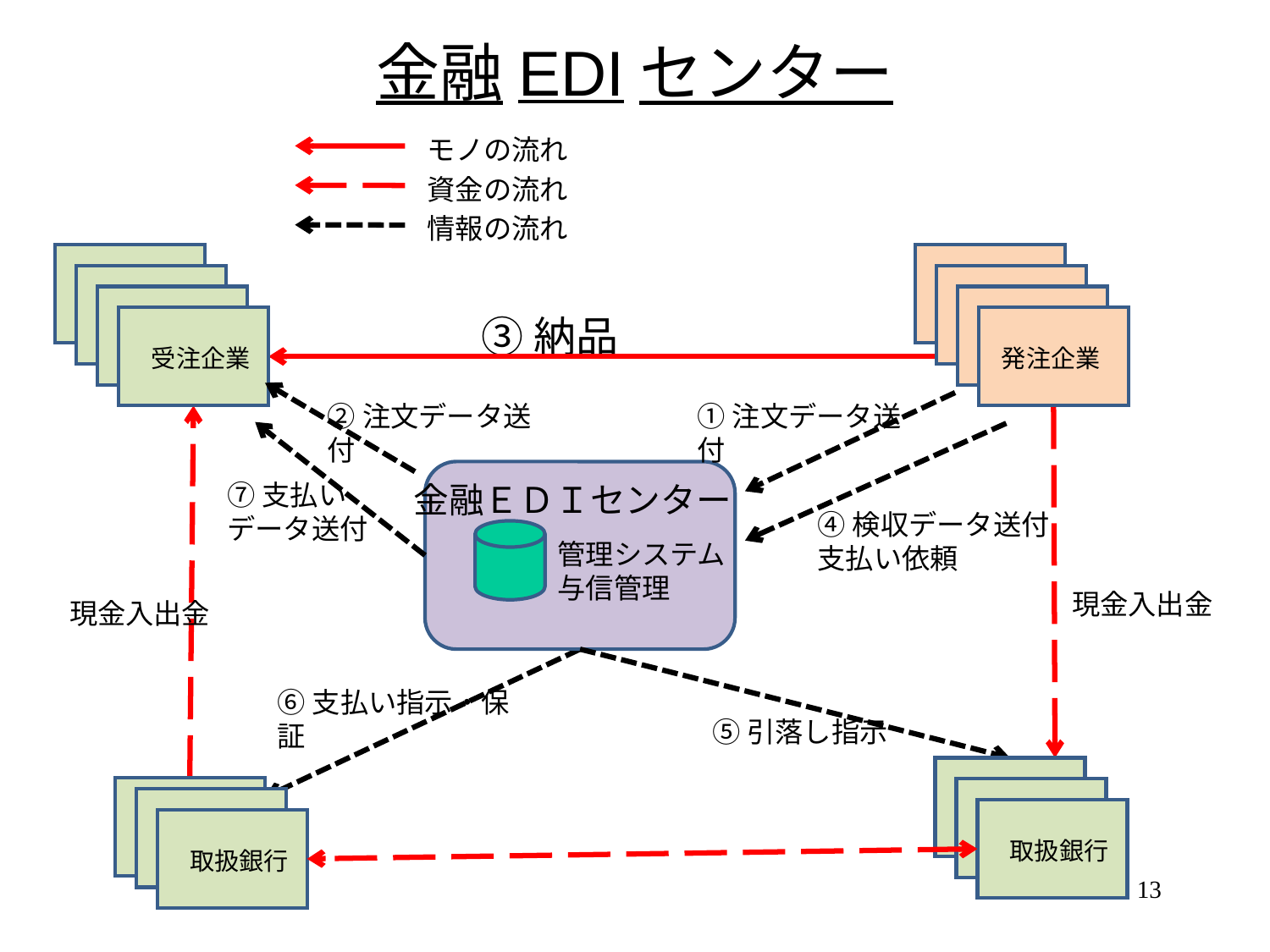

金融EDIセンター
モノの流れ
資金の流れ
情報の流れ

受注企業

受注企業

受注企業

受注企業

発注企業

発注企業

発注企業

発注企業
③納品
②注文データ送付
①注文データ送付

金融ＥＤＩセンター

管理システム
与信管理
⑦支払い
データ送付
④検収データ送付
支払い依頼
現金入出金
現金入出金
⑥支払い指示・保証
⑤引落し指示

取扱銀行

取扱銀行

取扱銀行

取扱銀行

取扱銀行

取扱銀行
13